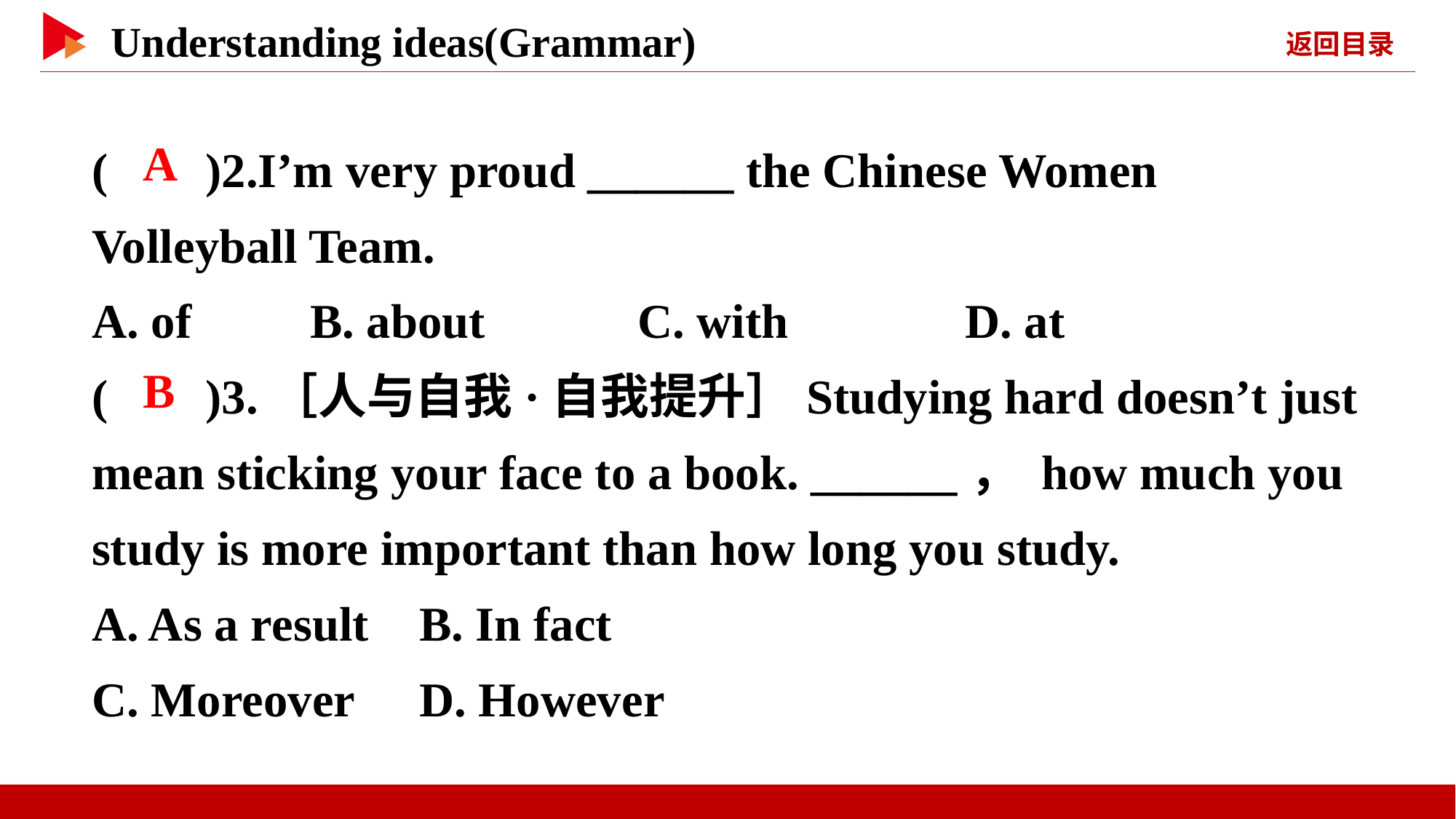

(        )2.I’m very proud ______ the Chinese Women Volleyball Team.
A. of		B. about		C. with		D. at
(        )3.［人与自我·自我提升］Studying hard doesn’t just mean sticking your face to a book. ______， how much you study is more important than how long you study.
A. As a result	B. In fact
C. Moreover	D. However
   A
   B